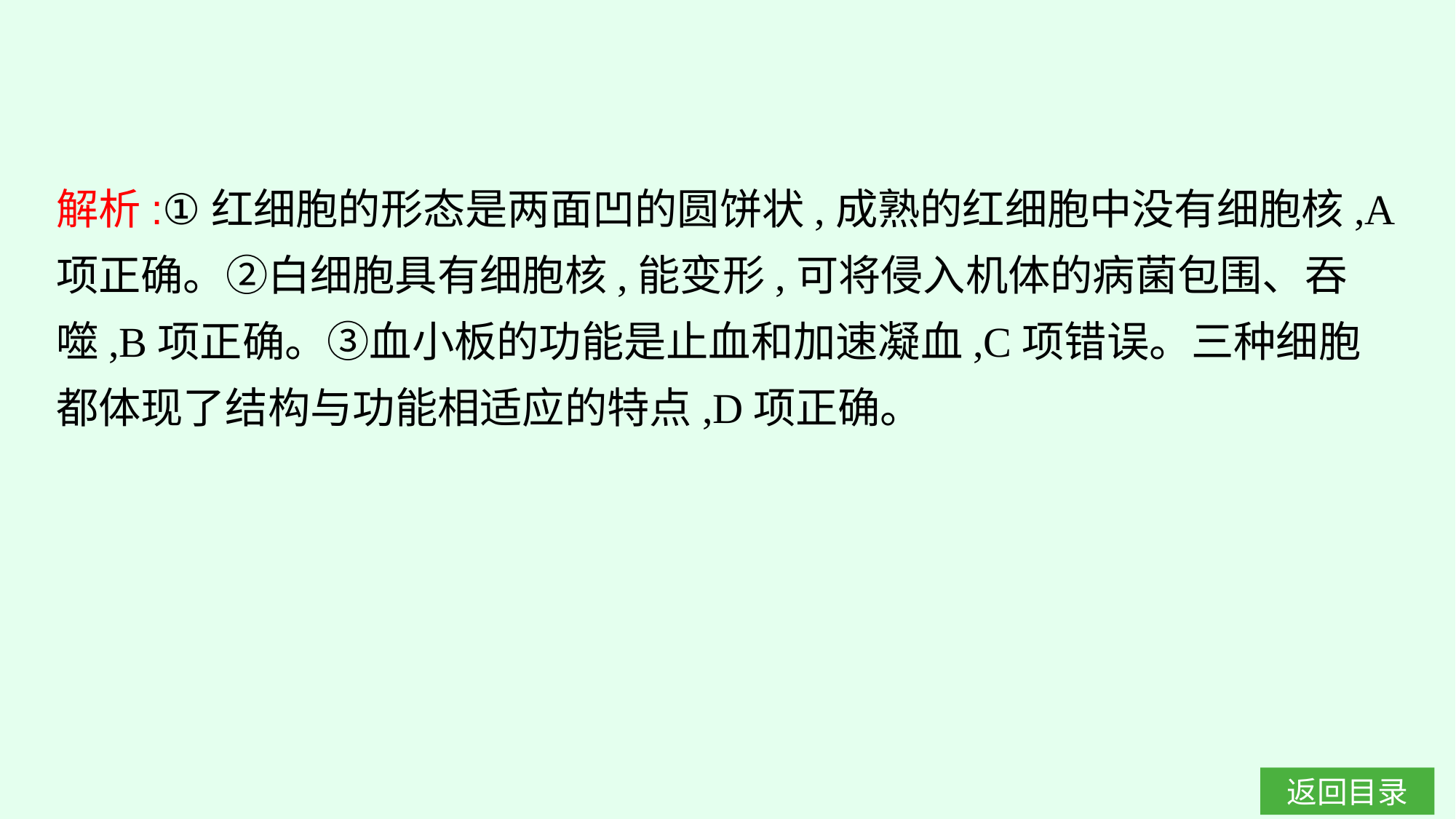

解析:①红细胞的形态是两面凹的圆饼状,成熟的红细胞中没有细胞核,A项正确。②白细胞具有细胞核,能变形,可将侵入机体的病菌包围、吞噬,B项正确。③血小板的功能是止血和加速凝血,C项错误。三种细胞都体现了结构与功能相适应的特点,D项正确。